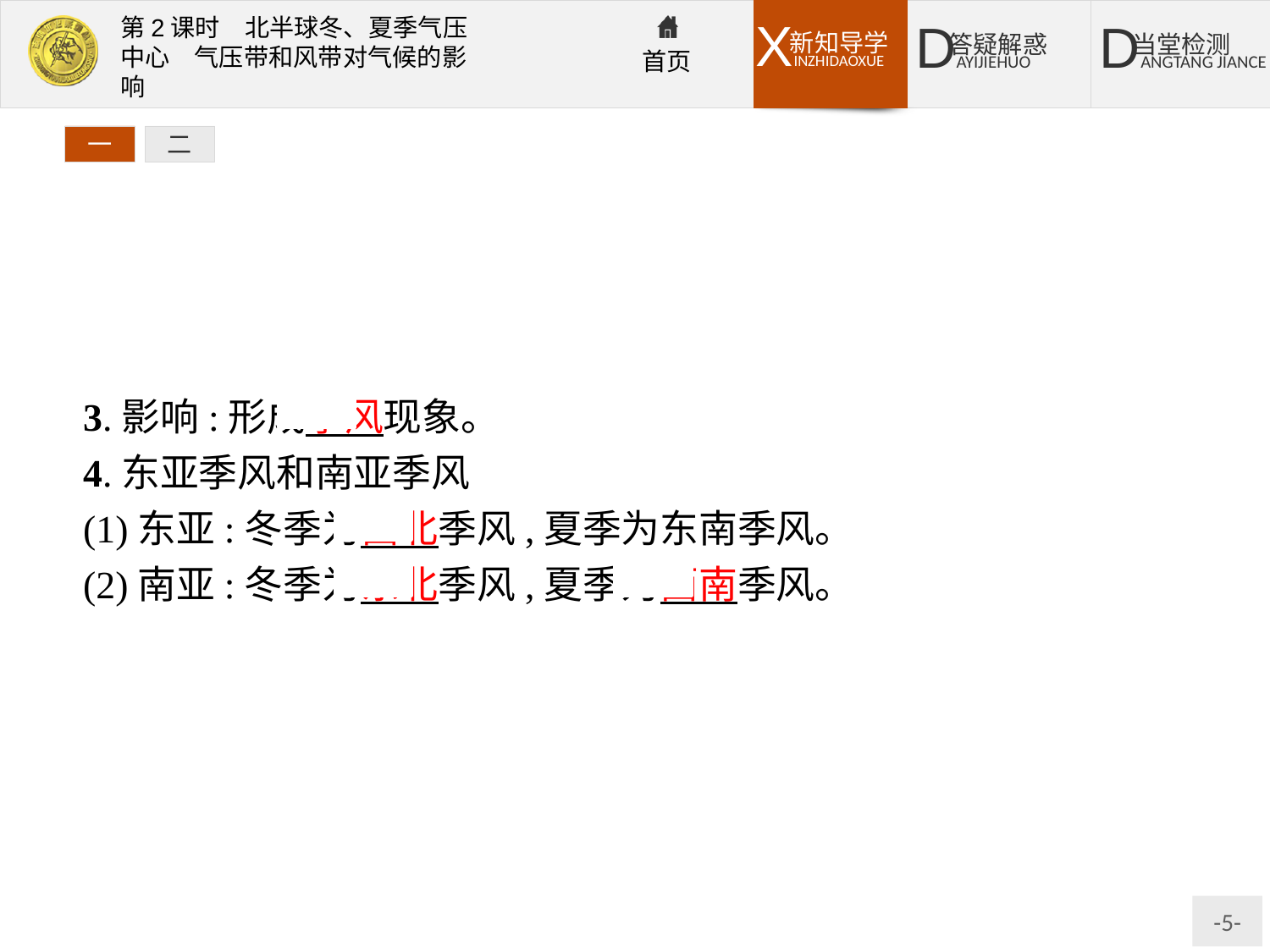

一
二
3.影响:形成季风现象。
4.东亚季风和南亚季风
(1)东亚:冬季为西北季风,夏季为东南季风。
(2)南亚:冬季为东北季风,夏季为西南季风。